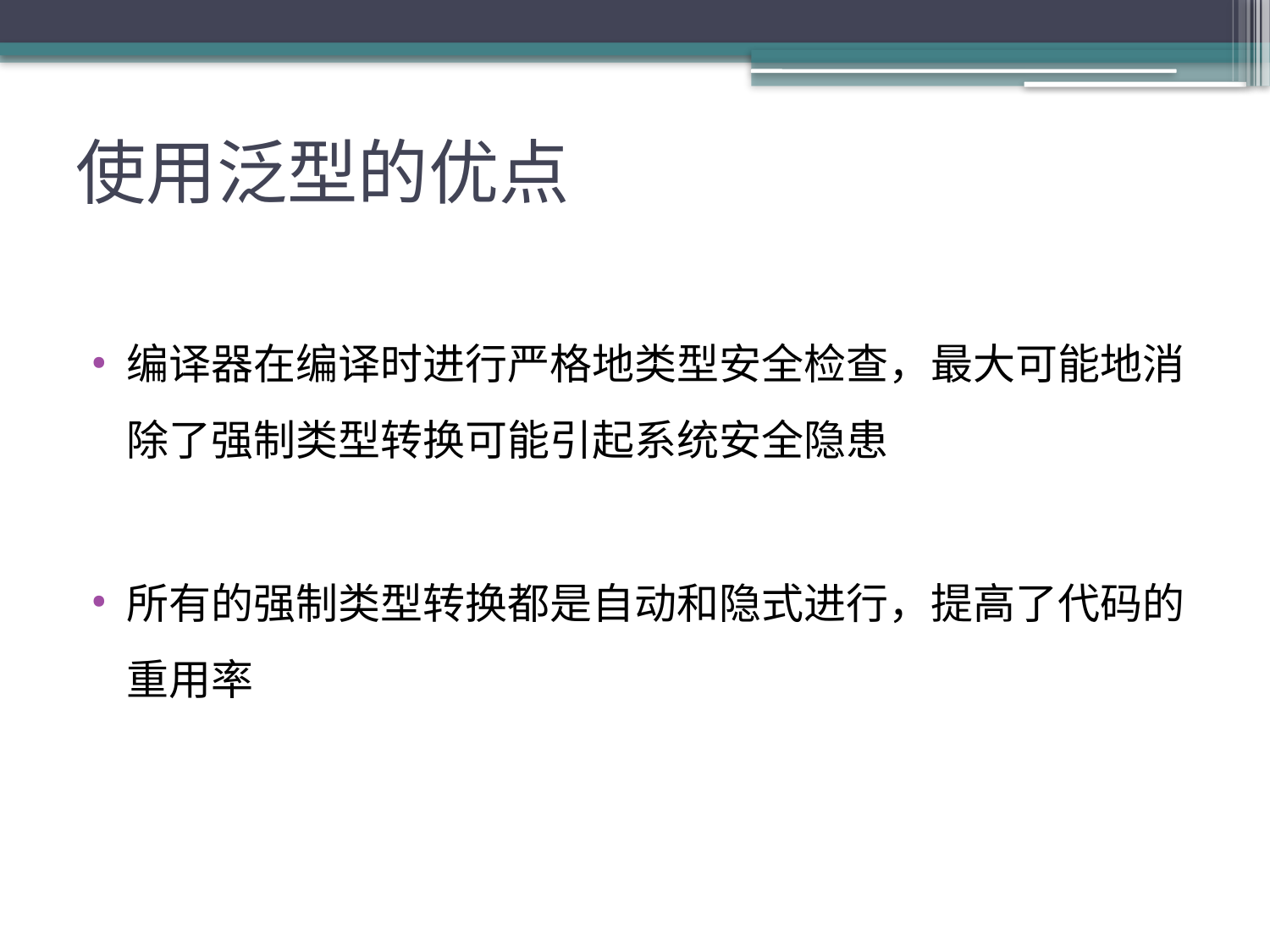

# 使用泛型的优点

编译器在编译时进行严格地类型安全检查，最大可能地消除了强制类型转换可能引起系统安全隐患

所有的强制类型转换都是自动和隐式进行，提高了代码的重用率